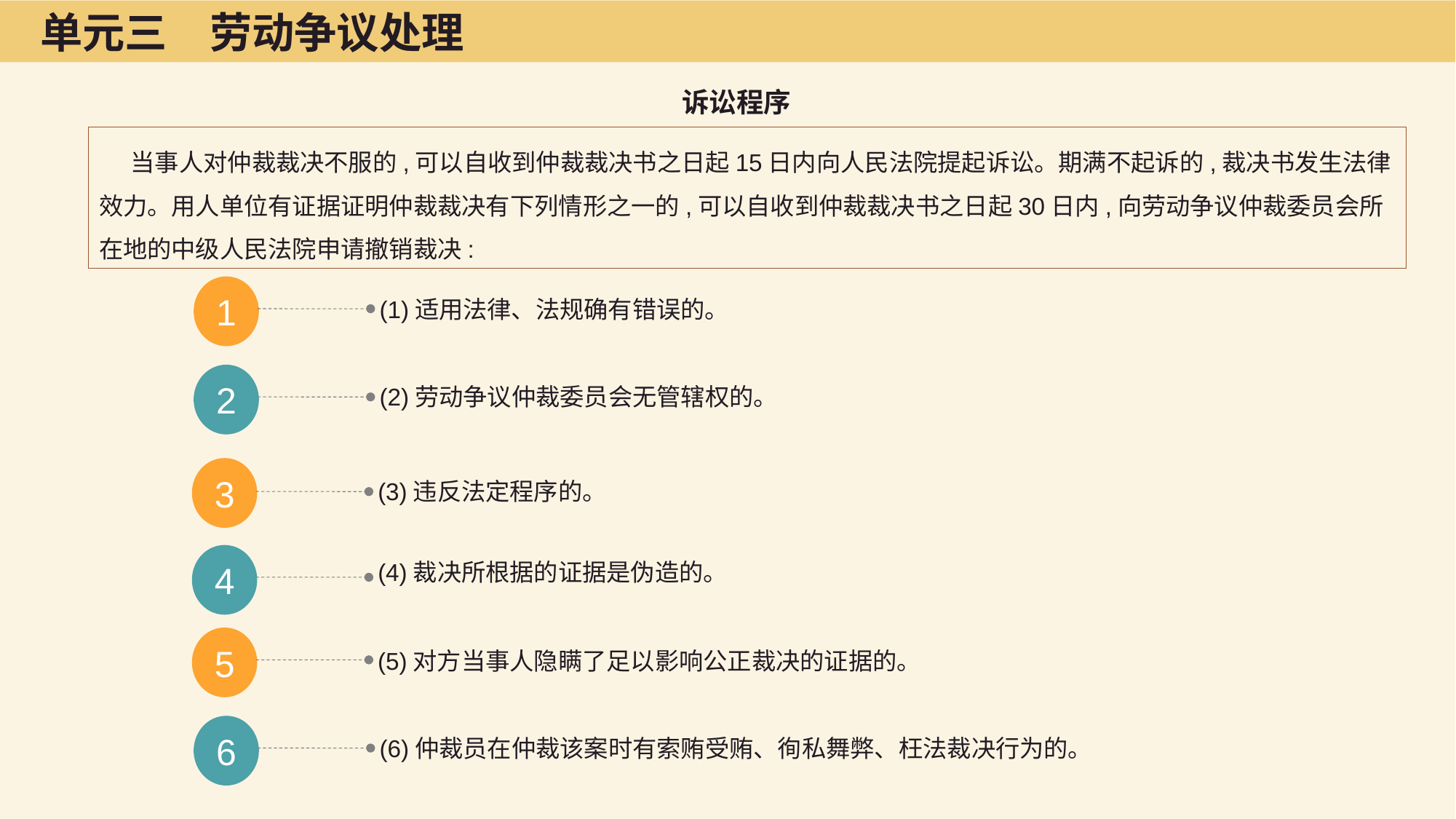

单元三　劳动争议处理
诉讼程序
当事人对仲裁裁决不服的,可以自收到仲裁裁决书之日起15日内向人民法院提起诉讼。期满不起诉的,裁决书发生法律效力。用人单位有证据证明仲裁裁决有下列情形之一的,可以自收到仲裁裁决书之日起30日内,向劳动争议仲裁委员会所在地的中级人民法院申请撤销裁决:

1
(1)适用法律、法规确有错误的。

2
(2)劳动争议仲裁委员会无管辖权的。

3
(3)违反法定程序的。

4
(4)裁决所根据的证据是伪造的。

5
(5)对方当事人隐瞒了足以影响公正裁决的证据的。

6
(6)仲裁员在仲裁该案时有索贿受贿、徇私舞弊、枉法裁决行为的。